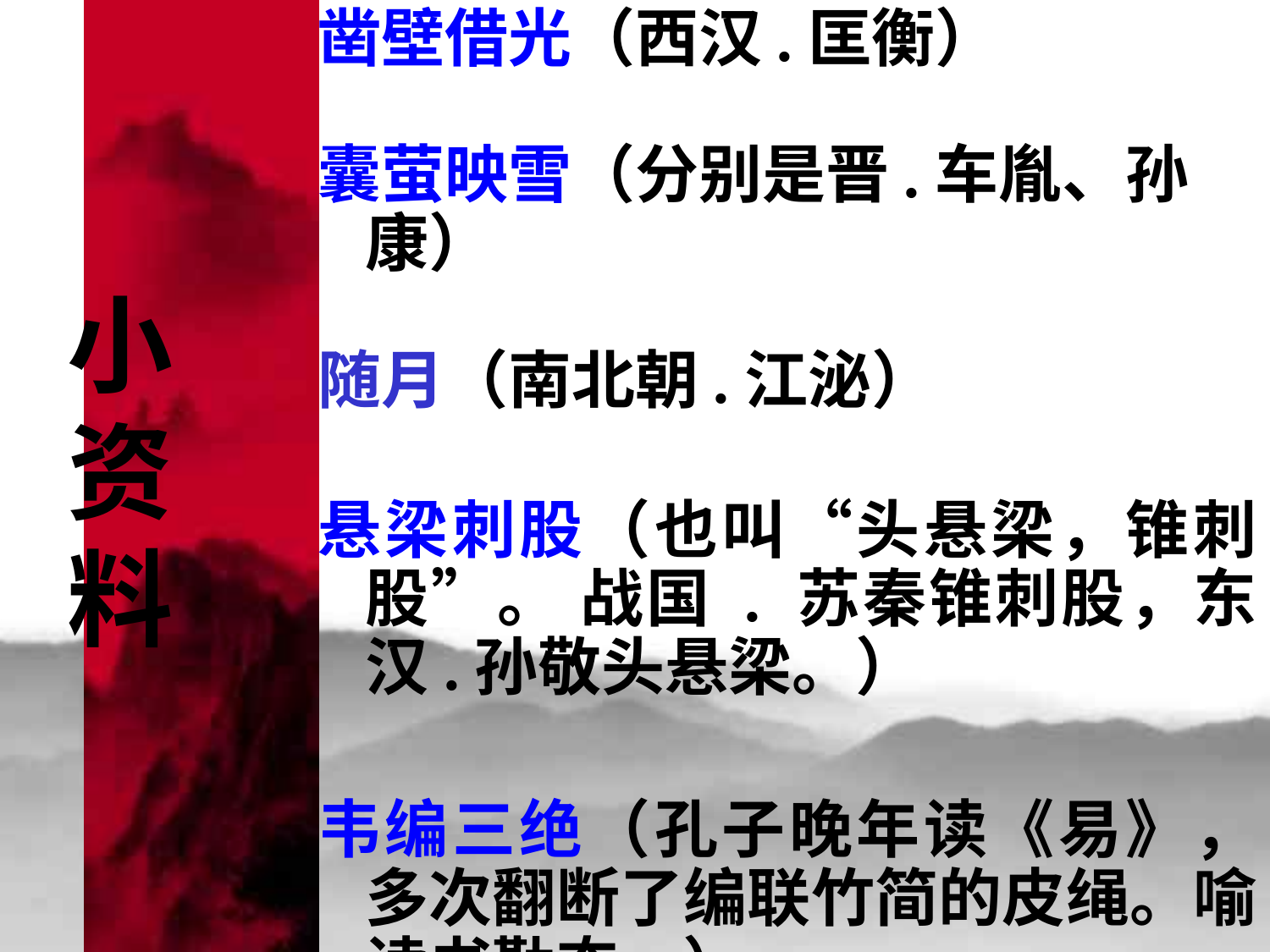

凿壁借光（西汉.匡衡）

囊萤映雪（分别是晋.车胤、孙康）

随月（南北朝.江泌）

悬梁刺股（也叫“头悬梁，锥刺股”。 战国 . 苏秦锥刺股，东汉.孙敬头悬梁。）

韦编三绝（孔子晚年读《易》，多次翻断了编联竹简的皮绳。喻读书勤奋。）

# 小 资 料